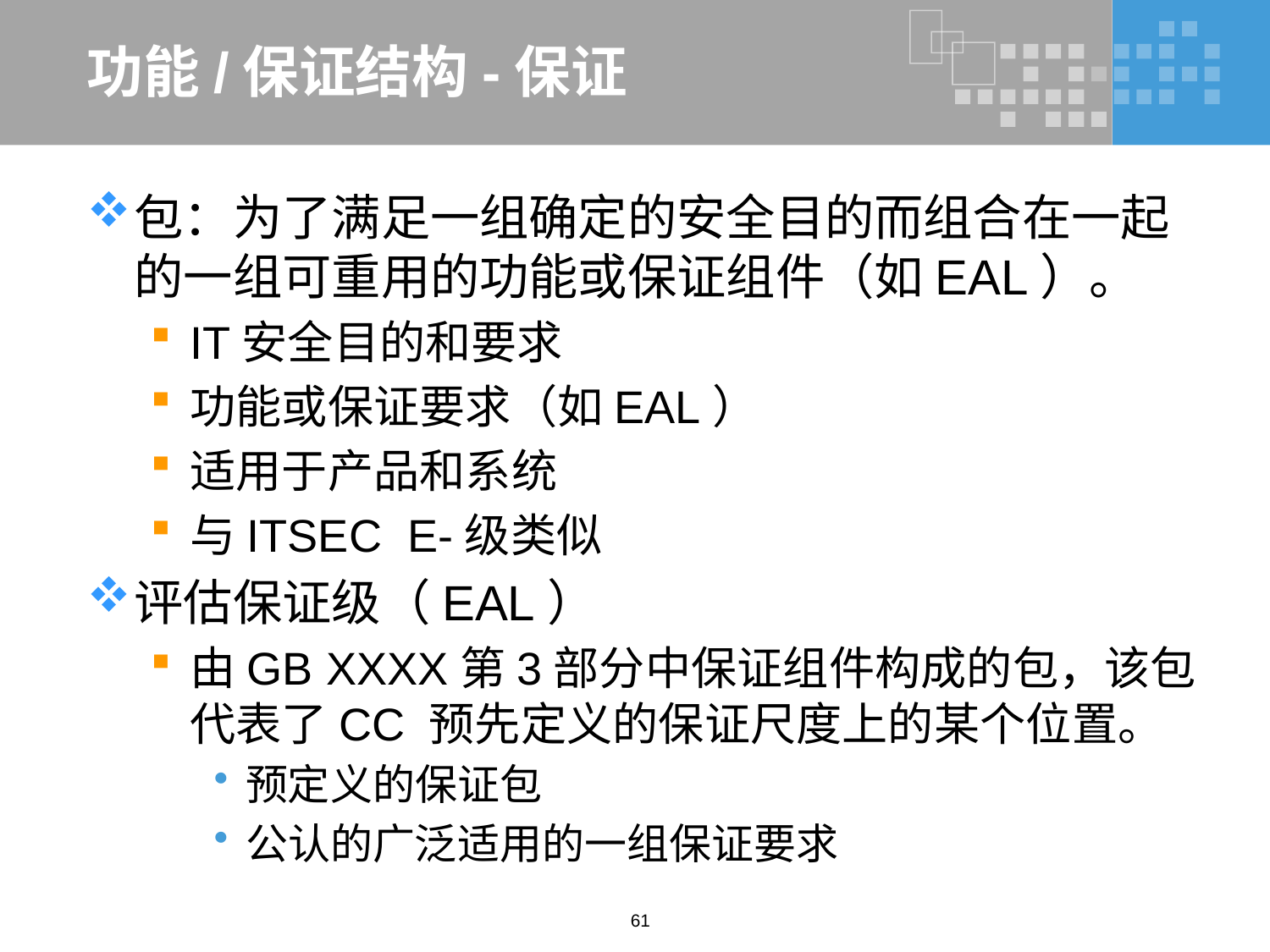

# 功能/保证结构-保证
包：为了满足一组确定的安全目的而组合在一起的一组可重用的功能或保证组件（如EAL）。
IT安全目的和要求
功能或保证要求（如EAL）
适用于产品和系统
与ITSEC  E-级类似
评估保证级（EAL）
由GB XXXX第3部分中保证组件构成的包，该包代表了CC 预先定义的保证尺度上的某个位置。
预定义的保证包
公认的广泛适用的一组保证要求
61